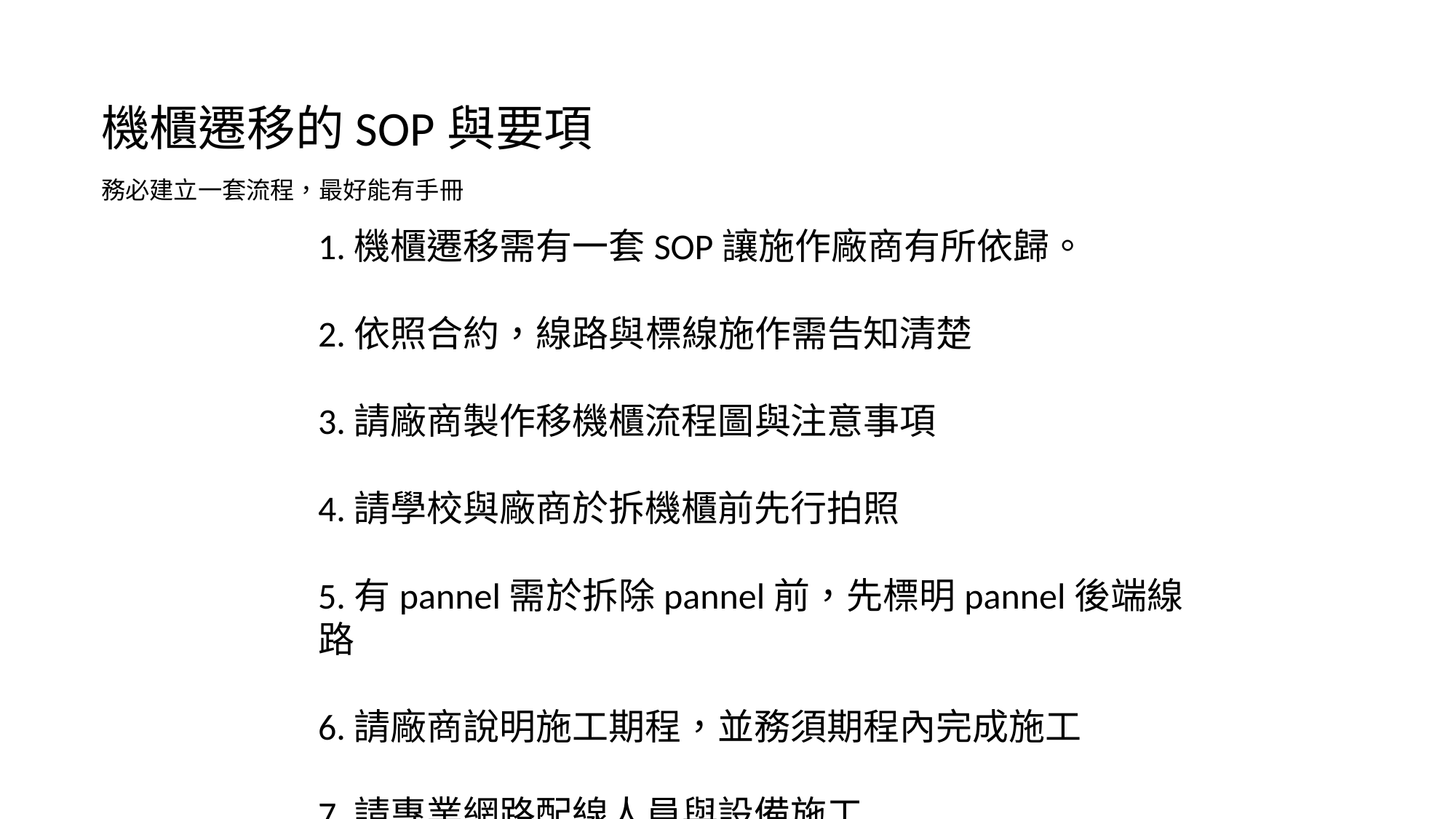

# 機櫃遷移的SOP與要項
務必建立一套流程，最好能有手冊
1.機櫃遷移需有一套SOP讓施作廠商有所依歸。

2.依照合約，線路與標線施作需告知清楚

3.請廠商製作移機櫃流程圖與注意事項

4.請學校與廠商於拆機櫃前先行拍照

5.有pannel需於拆除pannel前，先標明pannel後端線路

6.請廠商說明施工期程，並務須期程內完成施工

7.請專業網路配線人員與設備施工